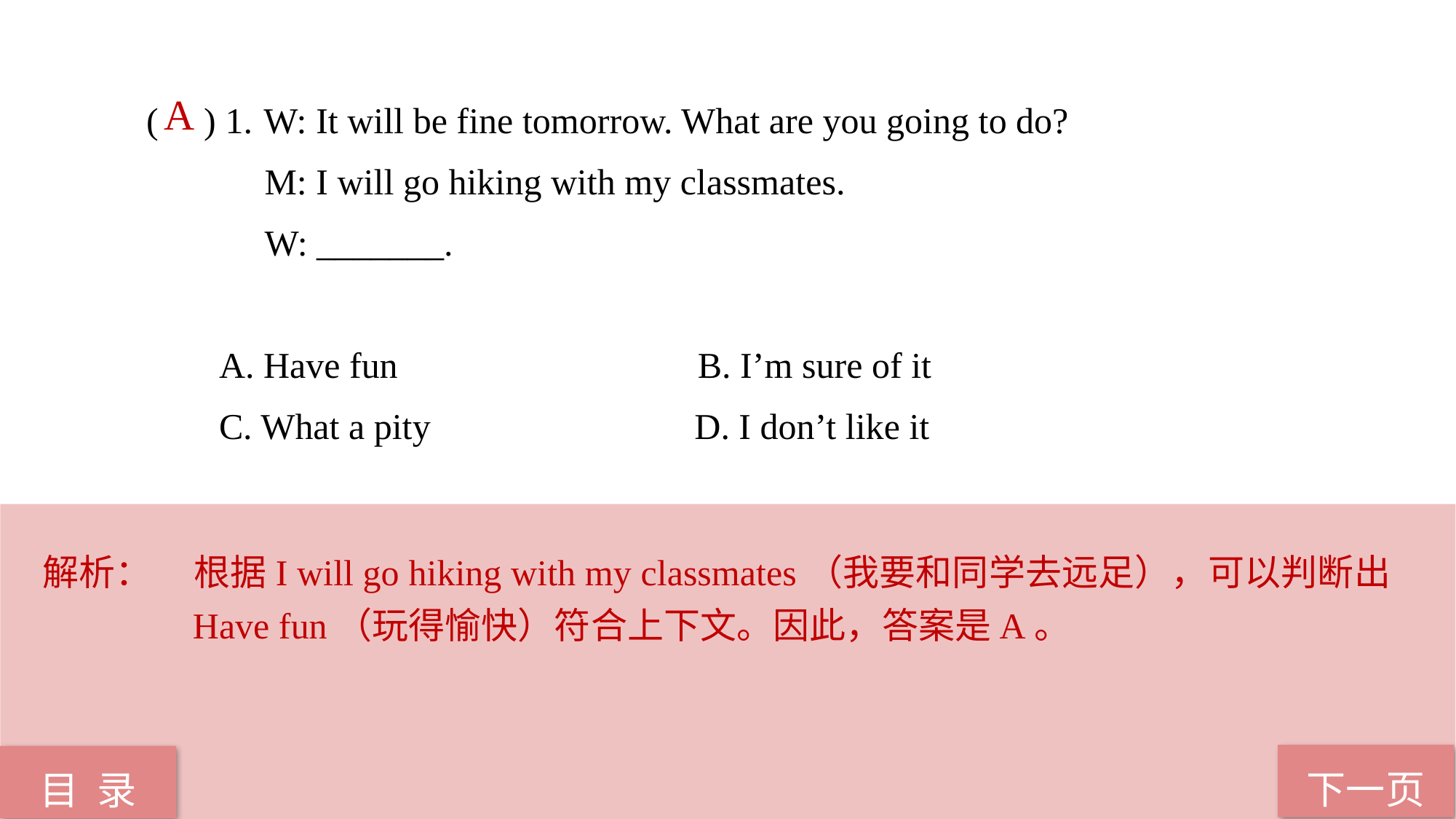

(     ) 1.	 W: It will be fine tomorrow. What are you going to do?
             M: I will go hiking with my classmates.
             W: _______.

        A. Have fun                                 B. I’m sure of it
        C. What a pity                             D. I don’t like it
 A
解析：	根据I will go hiking with my classmates（我要和同学去远足），可以判断出Have fun（玩得愉快）符合上下文。因此，答案是A。